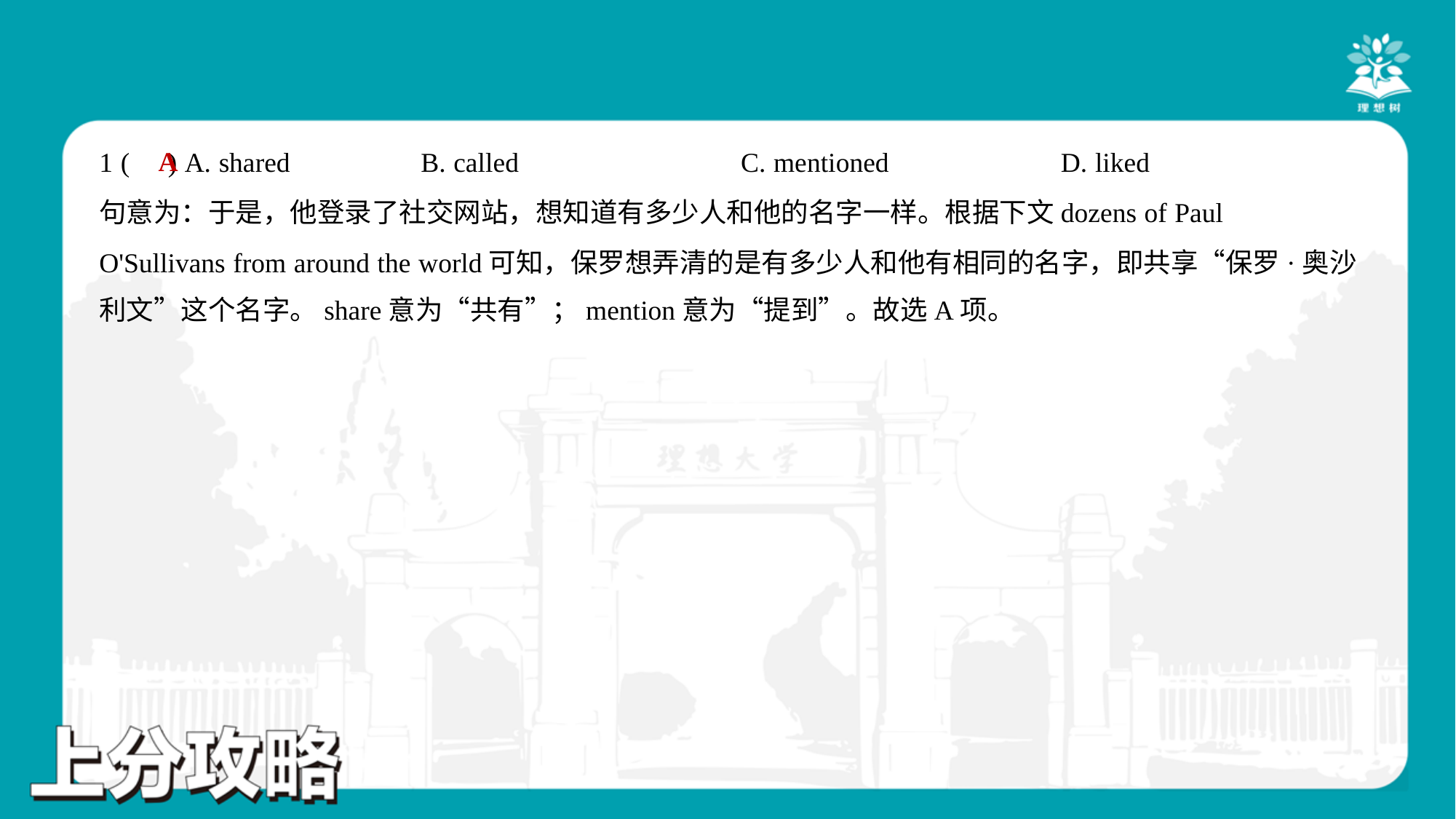

A
1 (     ) A. shared	B. called	C. mentioned	D. liked
句意为：于是，他登录了社交网站，想知道有多少人和他的名字一样。根据下文dozens of Paul
O'Sullivans from around the world可知，保罗想弄清的是有多少人和他有相同的名字，即共享“保罗·奥沙
利文”这个名字。share意为“共有”；mention意为“提到”。故选A项。